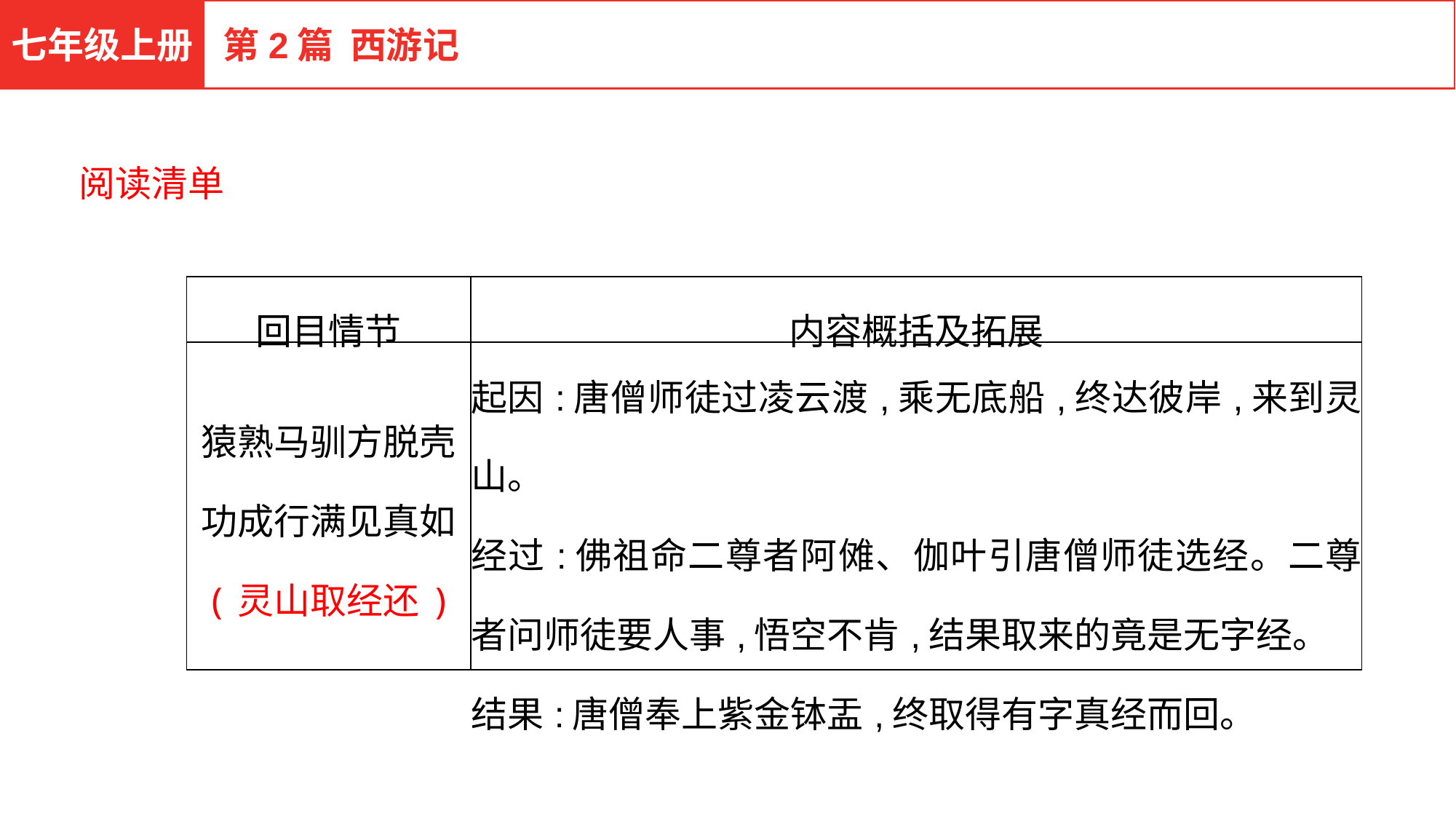

七年级上册
第2篇  西游记
阅读清单
| 回目情节 | 内容概括及拓展 |
| --- | --- |
| 猿熟马驯方脱壳 功成行满见真如 (灵山取经还) | 起因:唐僧师徒过凌云渡,乘无底船,终达彼岸,来到灵山。 经过:佛祖命二尊者阿傩、伽叶引唐僧师徒选经。二尊者问师徒要人事,悟空不肯,结果取来的竟是无字经。 结果:唐僧奉上紫金钵盂,终取得有字真经而回。 |